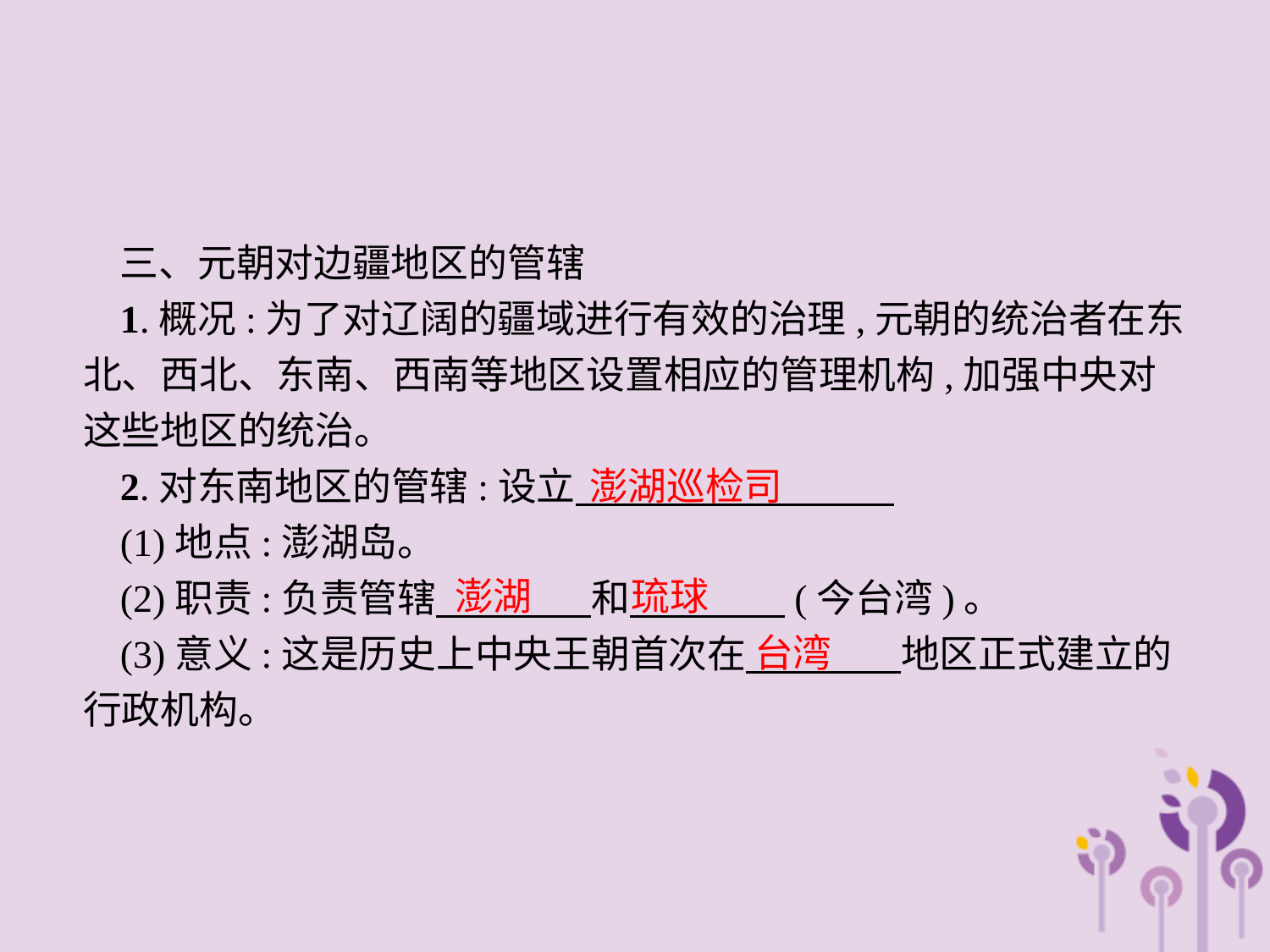

三、元朝对边疆地区的管辖
1.概况:为了对辽阔的疆域进行有效的治理,元朝的统治者在东北、西北、东南、西南等地区设置相应的管理机构,加强中央对这些地区的统治。
2.对东南地区的管辖:设立
(1)地点:澎湖岛。
(2)职责:负责管辖　　　　和　　　　(今台湾)。
(3)意义:这是历史上中央王朝首次在　　　　地区正式建立的行政机构。
澎湖巡检司
澎湖　       琉球
台湾